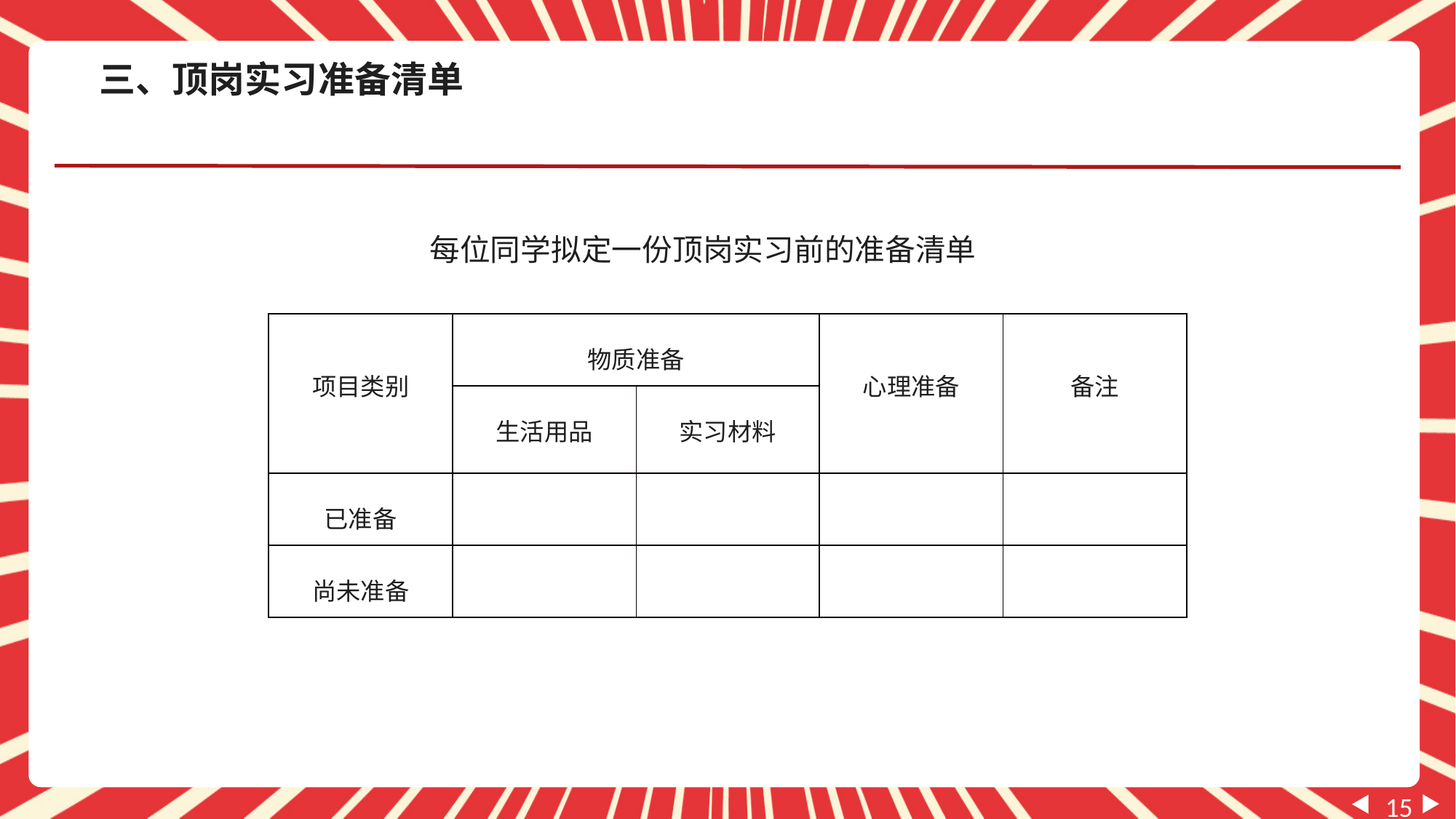

三、顶岗实习准备清单

每位同学拟定一份顶岗实习前的准备清单
| 项目类别 | 物质准备 |  | 心理准备 | 备注 |
| --- | --- | --- | --- | --- |
|  | 生活用品 | 实习材料 |  |  |
| 已准备 |  |  |  |  |
| 尚未准备 |  |  |  |  |